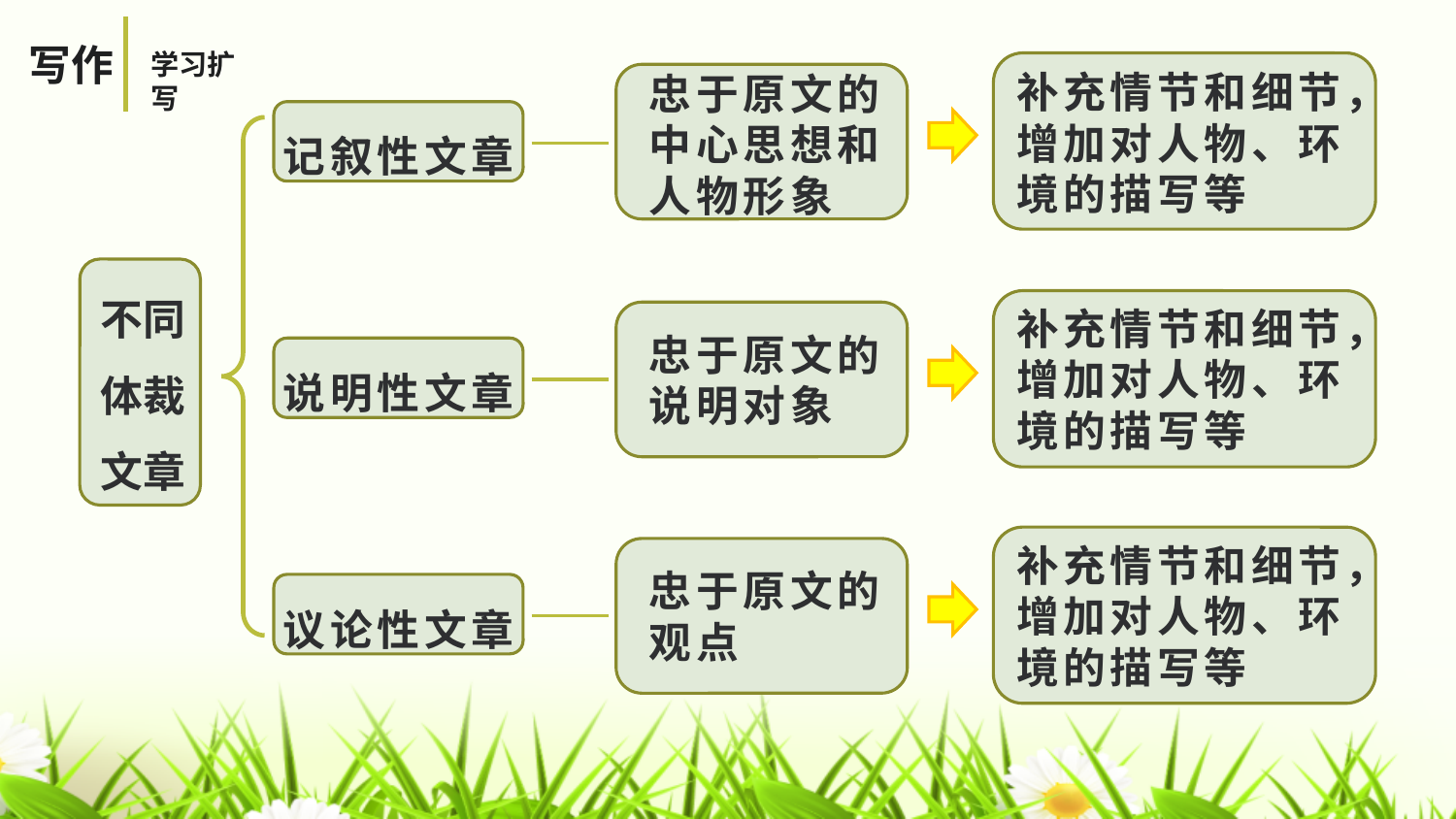

写作
学习扩写

补充情节和细节，增加对人物、环境的描写等

忠于原文的中心思想和人物形象

记叙性文章

不同体裁文章

补充情节和细节，增加对人物、环境的描写等

忠于原文的说明对象
说明性文章

补充情节和细节，增加对人物、环境的描写等

忠于原文的观点
议论性文章